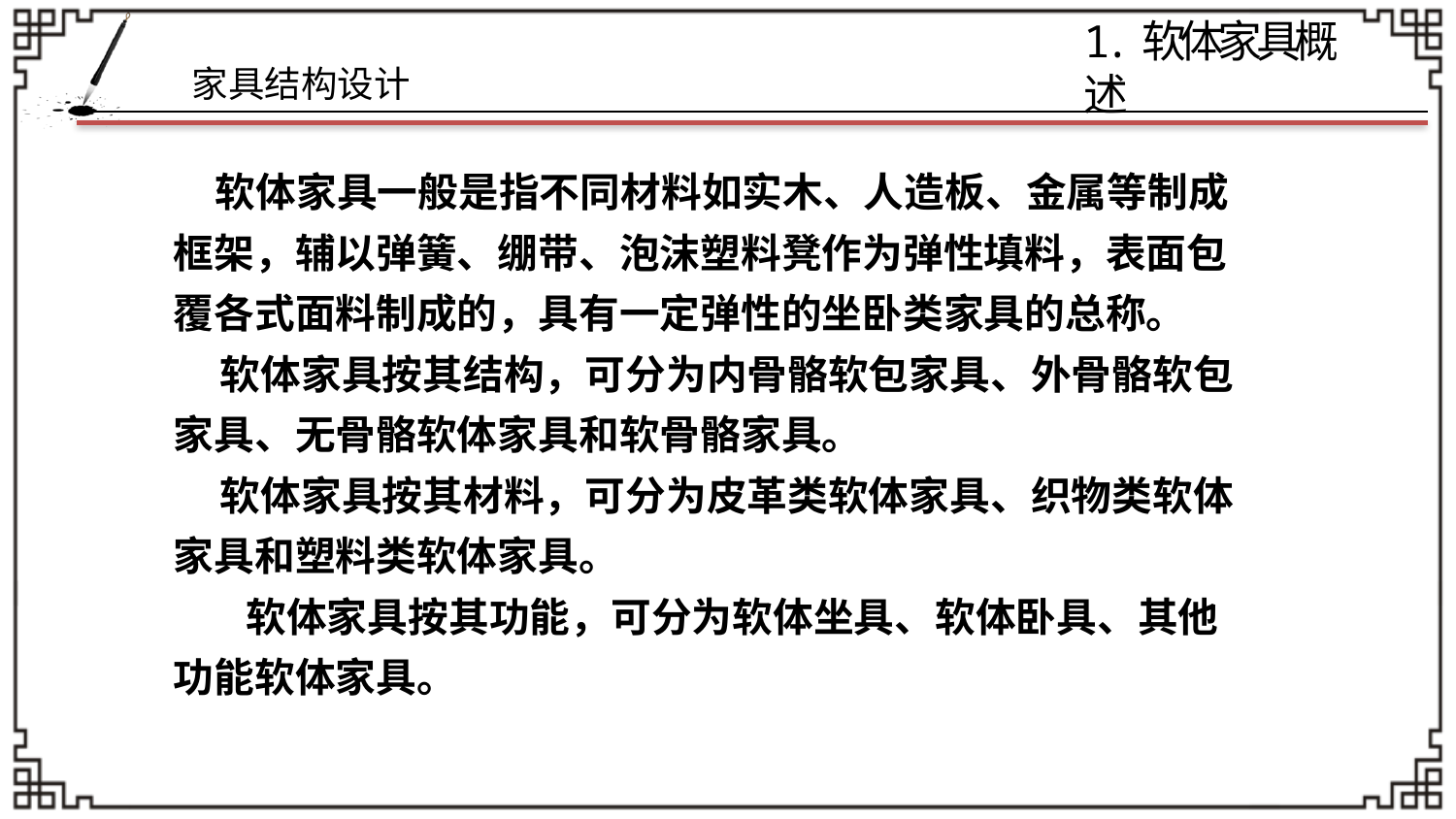

1.软体家具概述
    软体家具一般是指不同材料如实木、人造板、金属等制成框架，辅以弹簧、绷带、泡沫塑料凳作为弹性填料，表面包覆各式面料制成的，具有一定弹性的坐卧类家具的总称。
    软体家具按其结构，可分为内骨骼软包家具、外骨骼软包家具、无骨骼软体家具和软骨骼家具。
    软体家具按其材料，可分为皮革类软体家具、织物类软体家具和塑料类软体家具。
       软体家具按其功能，可分为软体坐具、软体卧具、其他功能软体家具。